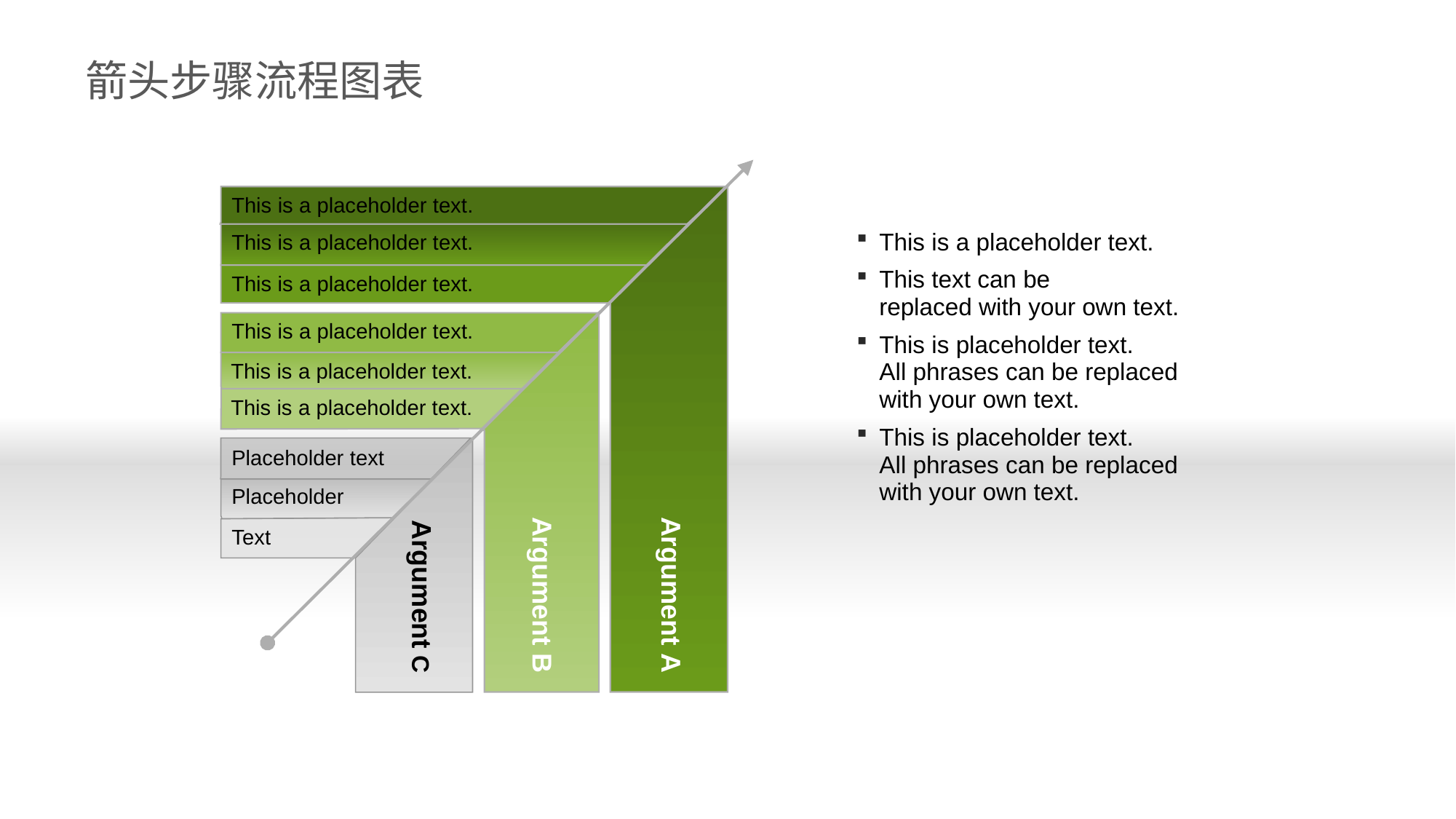

箭头步骤流程图表

This is a placeholder text.

This is a placeholder text.
This is a placeholder text.
This text can be
replaced with your own text.
This is placeholder text.
All phrases can be replaced with your own text.
This is placeholder text.
All phrases can be replaced with your own text.

This is a placeholder text.
This is a placeholder text.

This is a placeholder text.
This is a placeholder text.

Placeholder text
Placeholder
Text
Argument C
Argument B
Argument A